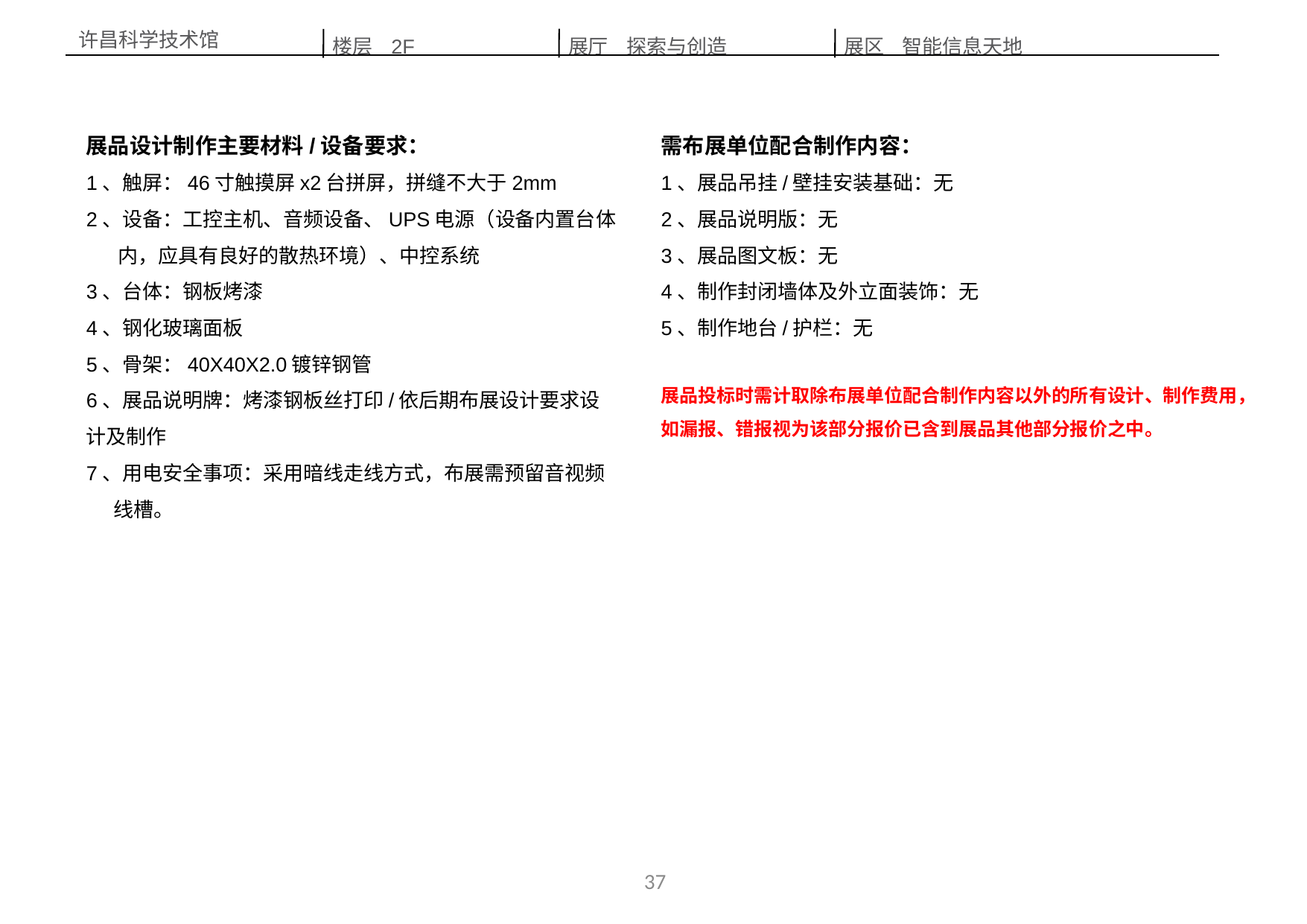

楼层   2F
展区    智能信息天地
展厅    探索与创造
许昌科学技术馆

展品设计制作主要材料/设备要求：
1、触屏：46寸触摸屏x2台拼屏，拼缝不大于2mm
2、设备：工控主机、音频设备、UPS电源（设备内置台体
      内，应具有良好的散热环境）、中控系统
3、台体：钢板烤漆
4、钢化玻璃面板
5、骨架：40X40X2.0镀锌钢管
6、展品说明牌：烤漆钢板丝打印/依后期布展设计要求设计及制作
7、用电安全事项：采用暗线走线方式，布展需预留音视频
     线槽。

需布展单位配合制作内容：
1、展品吊挂/壁挂安装基础：无
2、展品说明版：无
3、展品图文板：无
4、制作封闭墙体及外立面装饰：无
5、制作地台/护栏：无

展品投标时需计取除布展单位配合制作内容以外的所有设计、制作费用，如漏报、错报视为该部分报价已含到展品其他部分报价之中。
37